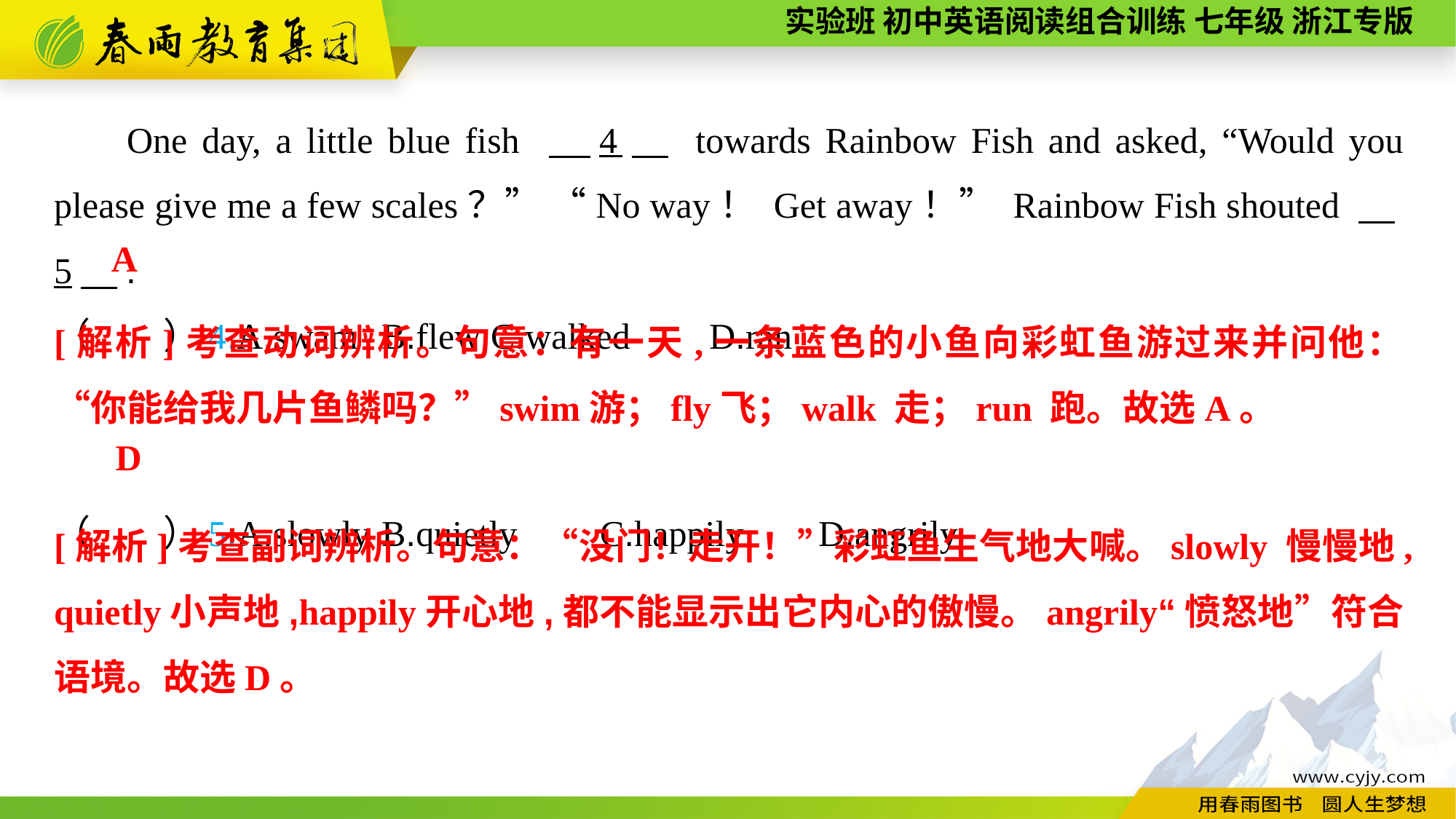

One day, a little blue fish 　4　 towards Rainbow Fish and asked, “Would you please give me a few scales？” “No way！ Get away！” Rainbow Fish shouted 　5　.
（　　）4.A.swam	B.flew	C.walked	D.ran

（　　）5.A.slowly	B.quietly	C.happily	D.angrily
A
[解析]考查动词辨析。句意：有一天,一条蓝色的小鱼向彩虹鱼游过来并问他：“你能给我几片鱼鳞吗？”swim游；fly飞；walk 走；run 跑。故选A。
D
[解析]考查副词辨析。句意：“没门！走开！”彩虹鱼生气地大喊。slowly 慢慢地,quietly小声地,happily开心地,都不能显示出它内心的傲慢。angrily“愤怒地”符合语境。故选D。